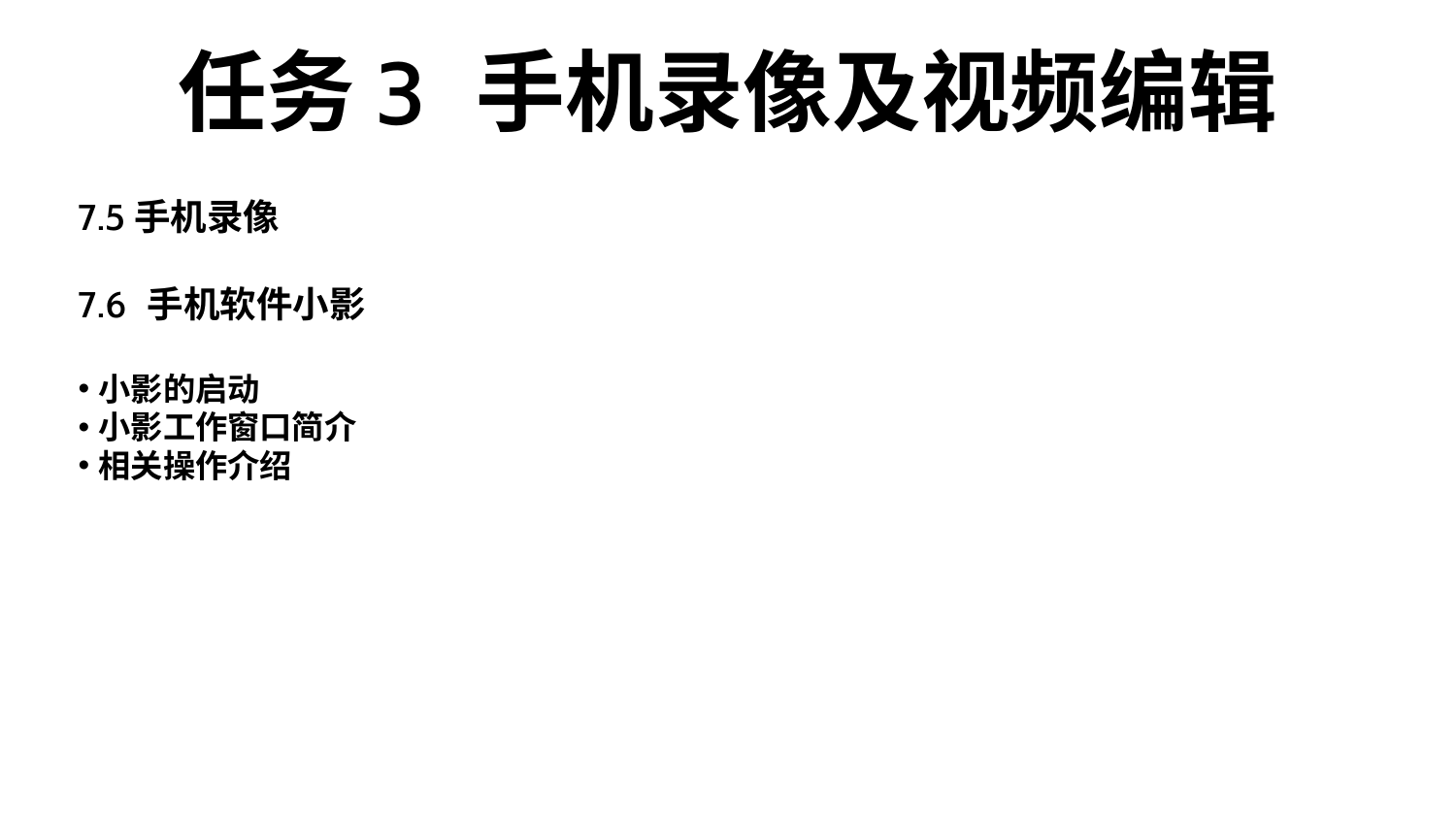

# 任务3 手机录像及视频编辑
7.5手机录像

7.6 手机软件小影

小影的启动
小影工作窗口简介
相关操作介绍